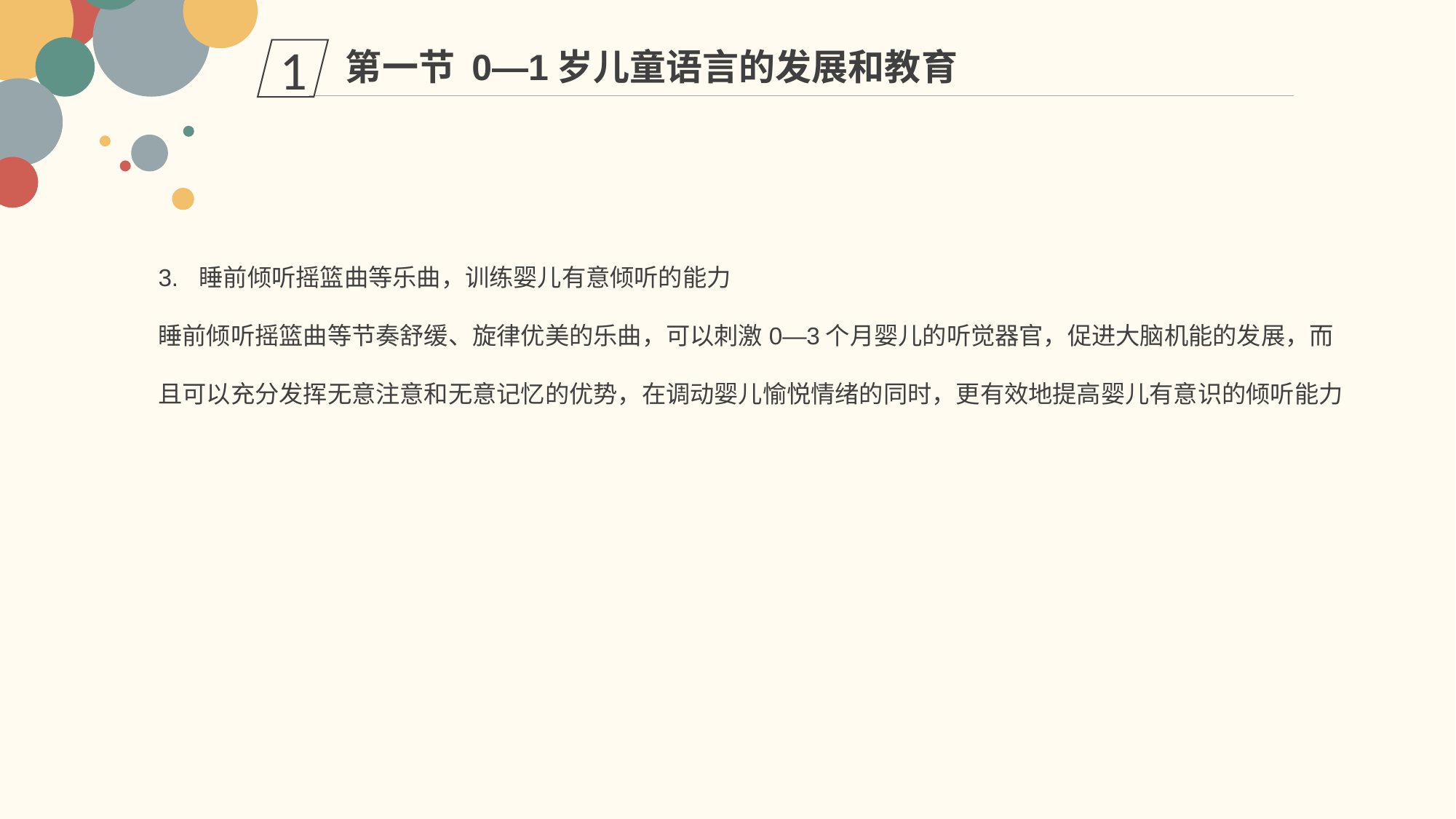

第一节 0—1岁儿童语言的发展和教育
1
睡前倾听摇篮曲等乐曲，训练婴儿有意倾听的能力
睡前倾听摇篮曲等节奏舒缓、旋律优美的乐曲，可以刺激0—3个月婴儿的听觉器官，促进大脑机能的发展，而且可以充分发挥无意注意和无意记忆的优势，在调动婴儿愉悦情绪的同时，更有效地提高婴儿有意识的倾听能力